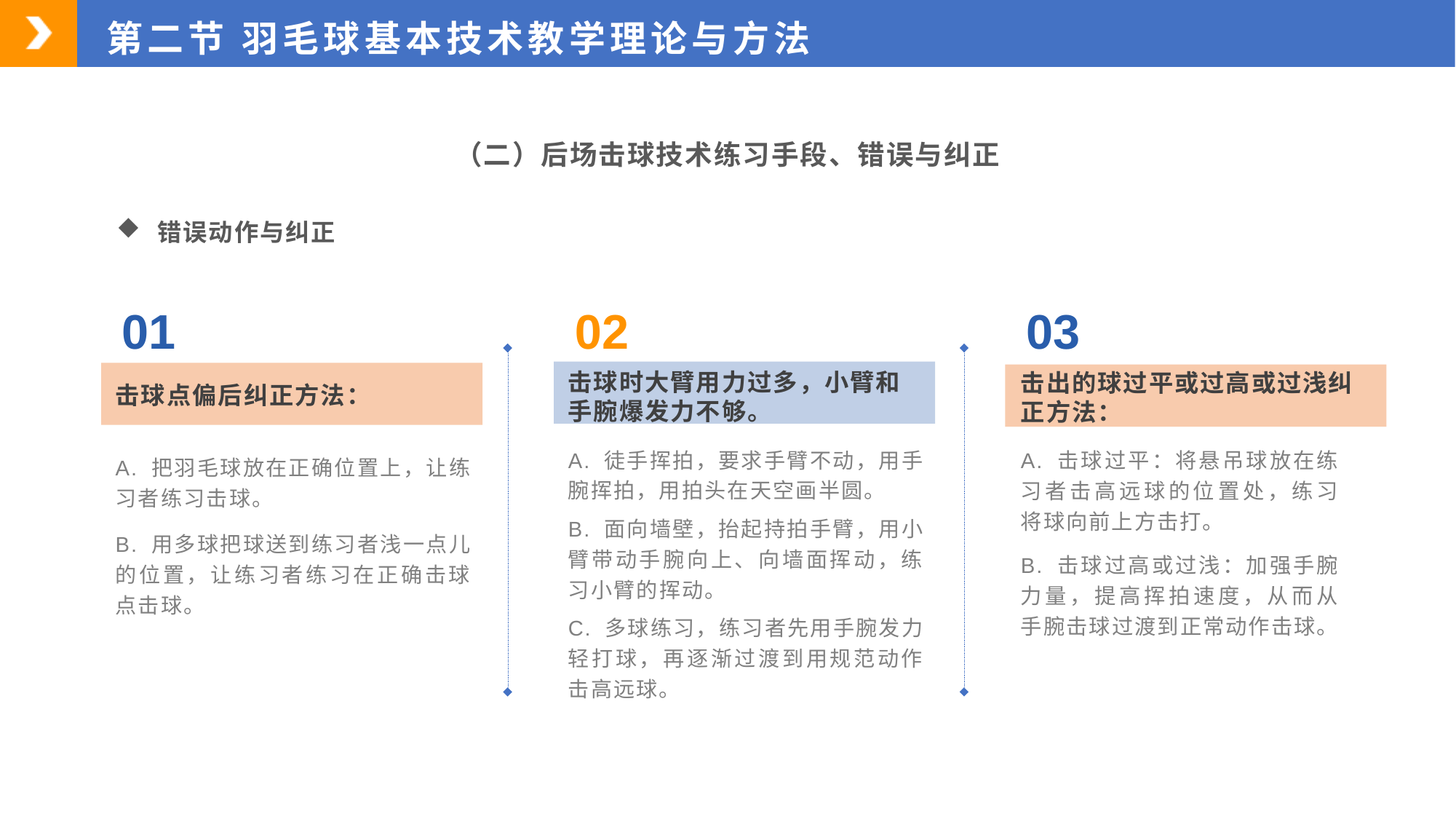

第二节 羽毛球基本技术教学理论与方法
（二）后场击球技术练习手段、错误与纠正
错误动作与纠正
01
02
03

击球点偏后纠正方法：
击出的球过平或过高或过浅纠正方法：
击球时大臂用力过多，小臂和手腕爆发力不够。
A. 徒手挥拍，要求手臂不动，用手腕挥拍，用拍头在天空画半圆。
B. 面向墙壁，抬起持拍手臂，用小臂带动手腕向上、向墙面挥动，练习小臂的挥动。
C. 多球练习，练习者先用手腕发力轻打球，再逐渐过渡到用规范动作击高远球。
A. 击球过平：将悬吊球放在练习者击高远球的位置处，练习将球向前上方击打。
B. 击球过高或过浅：加强手腕力量，提高挥拍速度，从而从手腕击球过渡到正常动作击球。
A. 把羽毛球放在正确位置上，让练习者练习击球。
B. 用多球把球送到练习者浅一点儿的位置，让练习者练习在正确击球点击球。